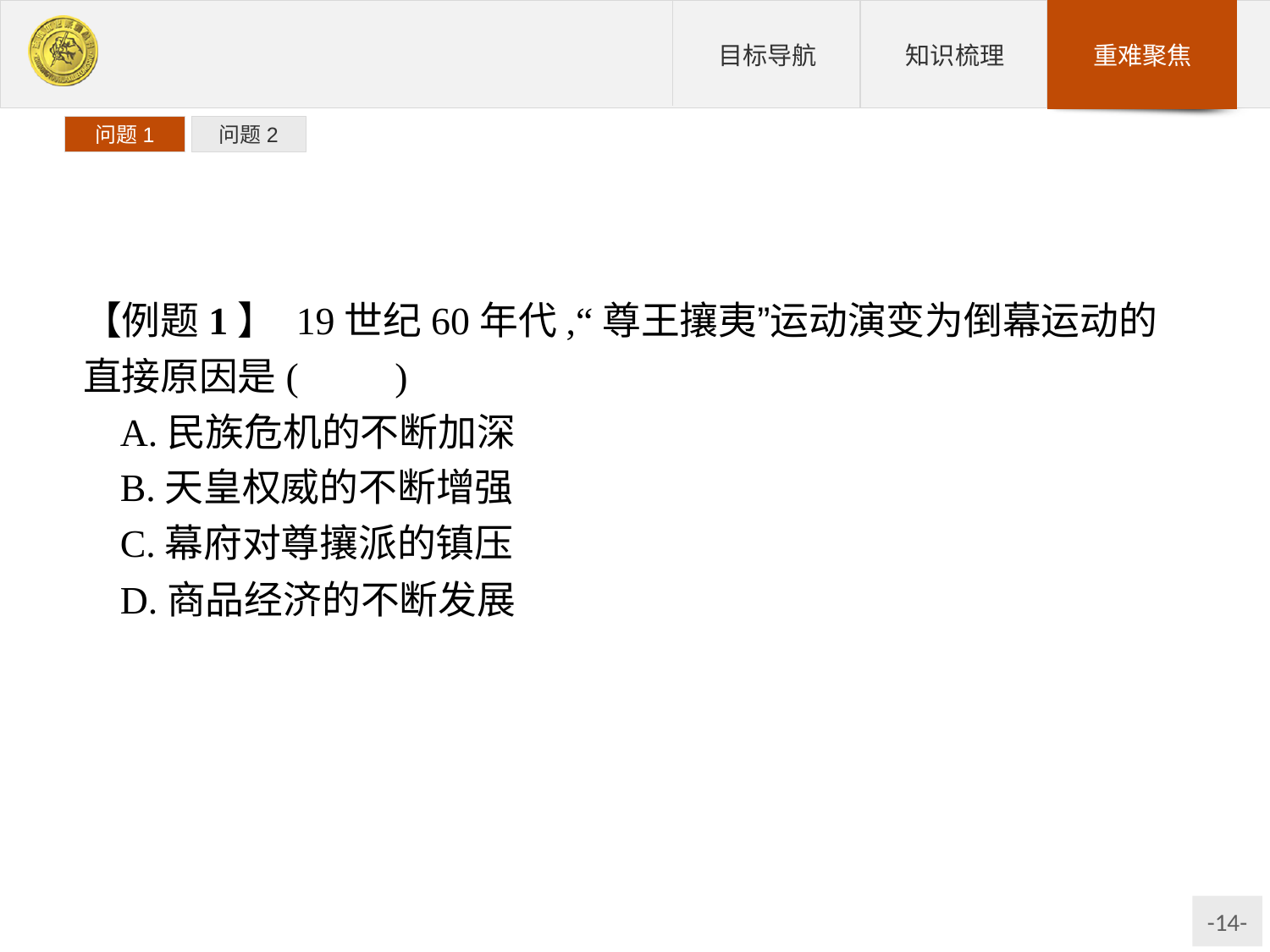

问题1
问题2
【例题1】 19世纪60年代,“尊王攘夷”运动演变为倒幕运动的直接原因是(　　)
A.民族危机的不断加深
B.天皇权威的不断增强
C.幕府对尊攘派的镇压
D.商品经济的不断发展
解析:1863年,尊攘派遭到血腥镇压,这使许多有识之士认识到,要想改变日本现状,就必须推翻幕府的统治。
   答案:C